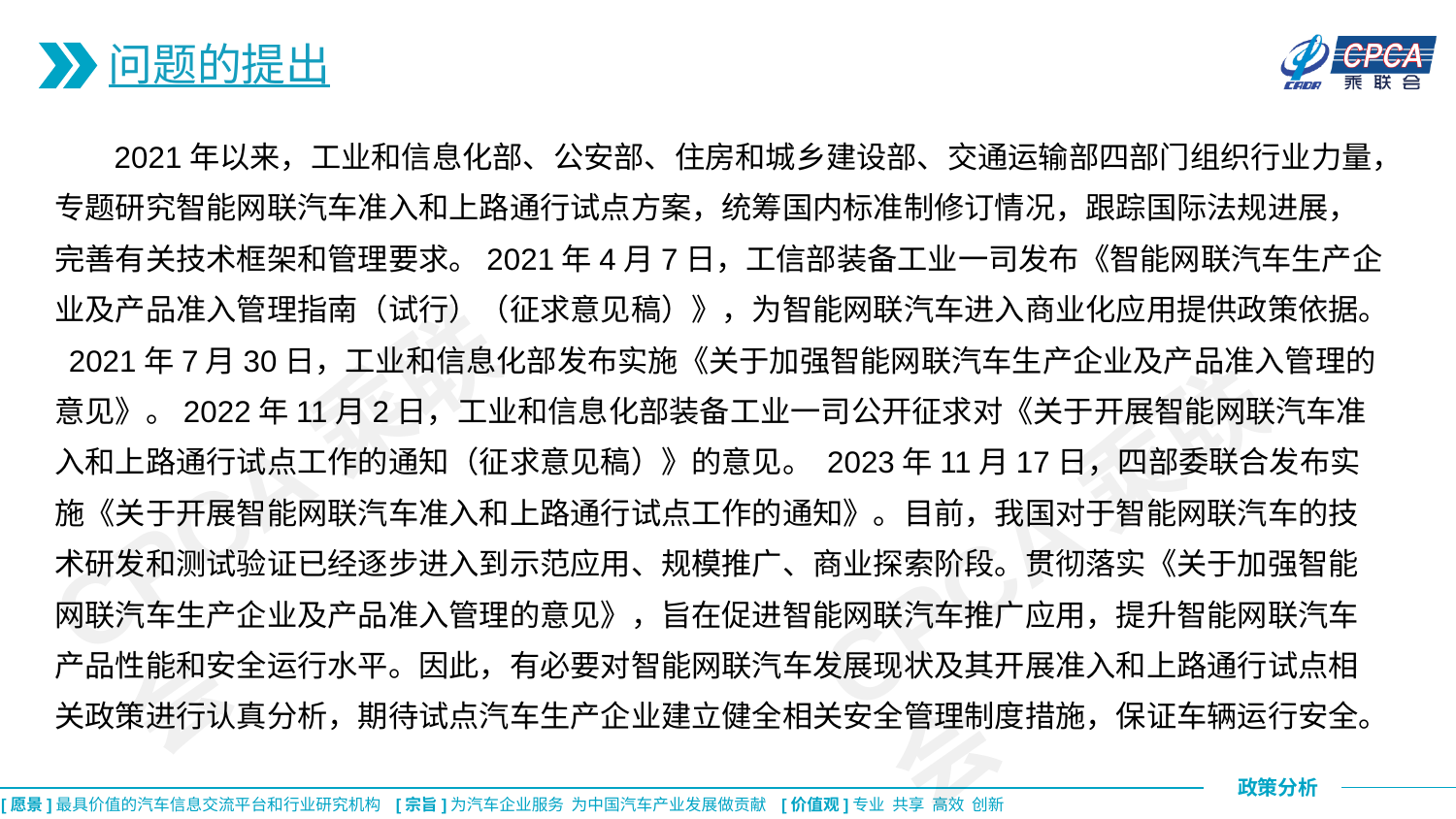

问题的提出
       2021年以来，工业和信息化部、公安部、住房和城乡建设部、交通运输部四部门组织行业力量，专题研究智能网联汽车准入和上路通行试点方案，统筹国内标准制修订情况，跟踪国际法规进展，完善有关技术框架和管理要求。2021年4月7日，工信部装备工业一司发布《智能网联汽车生产企业及产品准入管理指南（试行）（征求意见稿）》，为智能网联汽车进入商业化应用提供政策依据。 2021年7月30日，工业和信息化部发布实施《关于加强智能网联汽车生产企业及产品准入管理的意见》。2022年11月2日，工业和信息化部装备工业一司公开征求对《关于开展智能网联汽车准入和上路通行试点工作的通知（征求意见稿）》的意见。 2023年11月17日，四部委联合发布实施《关于开展智能网联汽车准入和上路通行试点工作的通知》。目前，我国对于智能网联汽车的技术研发和测试验证已经逐步进入到示范应用、规模推广、商业探索阶段。贯彻落实《关于加强智能网联汽车生产企业及产品准入管理的意见》，旨在促进智能网联汽车推广应用，提升智能网联汽车产品性能和安全运行水平。因此，有必要对智能网联汽车发展现状及其开展准入和上路通行试点相关政策进行认真分析，期待试点汽车生产企业建立健全相关安全管理制度措施，保证车辆运行安全。
CPCA乘联会
CPCA乘联会